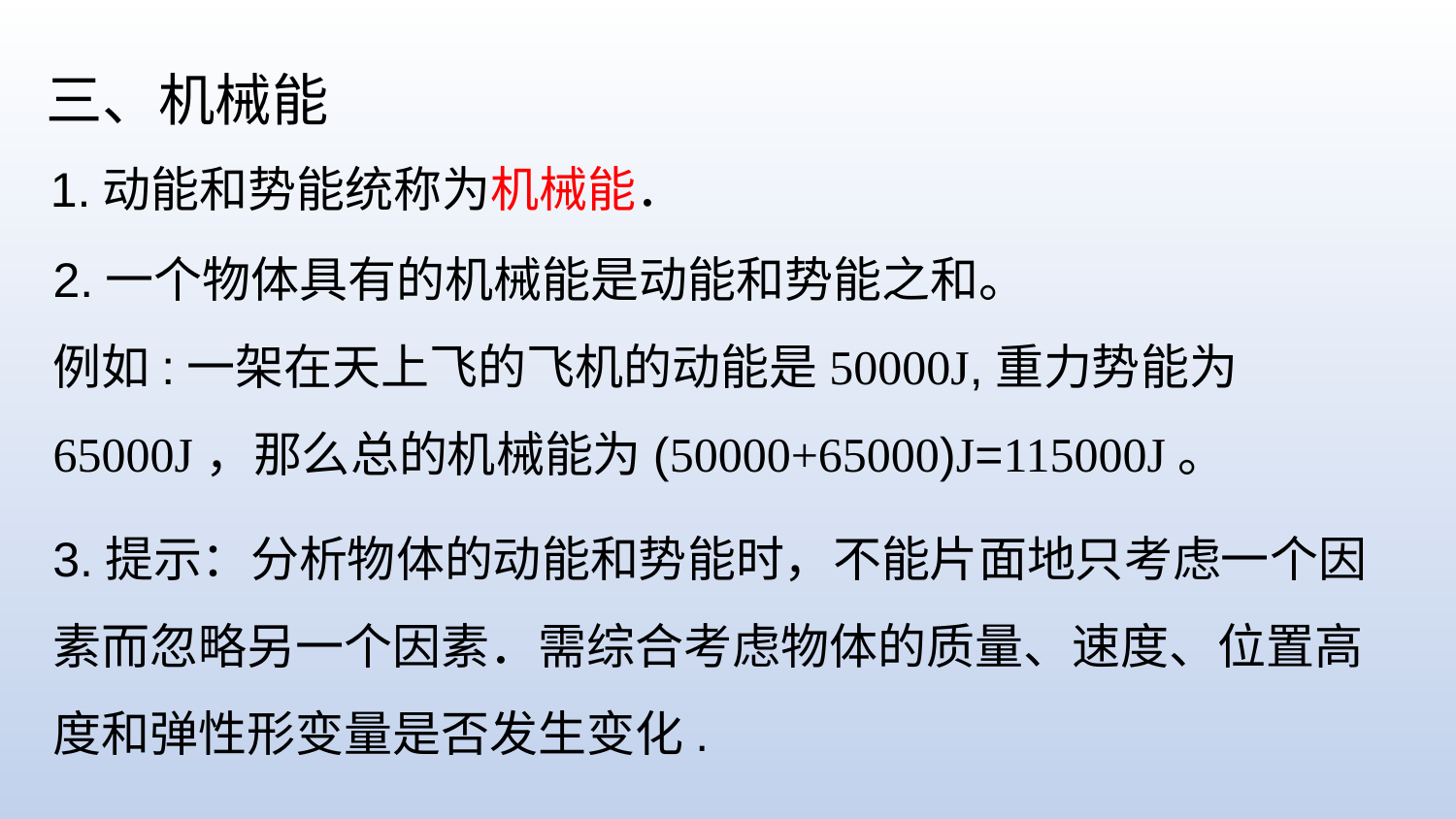

三、机械能
1.动能和势能统称为机械能．
2.一个物体具有的机械能是动能和势能之和。
例如:一架在天上飞的飞机的动能是50000J,重力势能为65000J，那么总的机械能为(50000+65000)J=115000J。
3.提示：分析物体的动能和势能时，不能片面地只考虑一个因素而忽略另一个因素．需综合考虑物体的质量、速度、位置高度和弹性形变量是否发生变化.